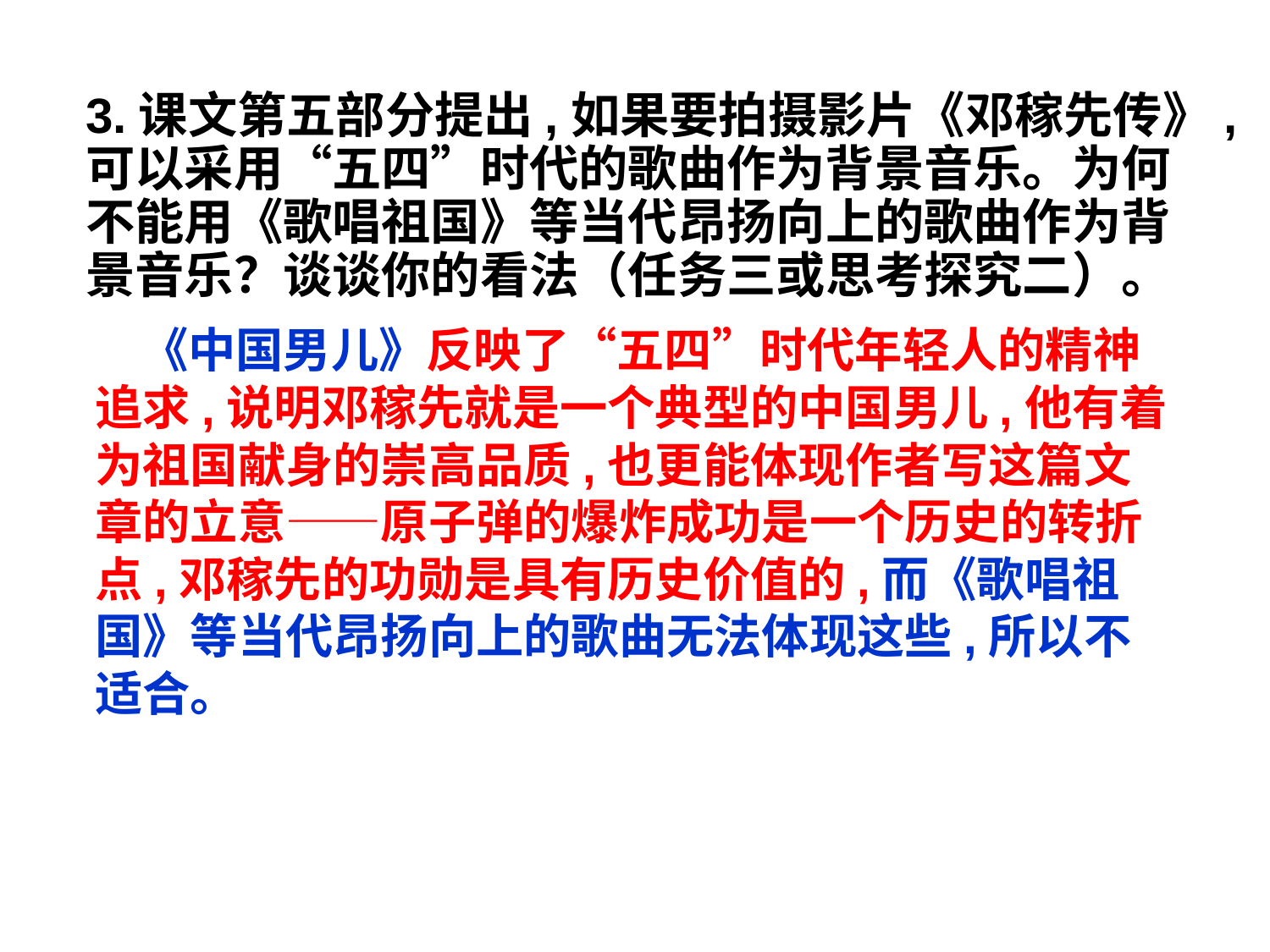

3.课文第五部分提出,如果要拍摄影片《邓稼先传》,可以采用“五四”时代的歌曲作为背景音乐。为何不能用《歌唱祖国》等当代昂扬向上的歌曲作为背景音乐？谈谈你的看法（任务三或思考探究二）。
   《中国男儿》反映了“五四”时代年轻人的精神追求,说明邓稼先就是一个典型的中国男儿,他有着为祖国献身的崇高品质,也更能体现作者写这篇文章的立意——原子弹的爆炸成功是一个历史的转折点,邓稼先的功勋是具有历史价值的,而《歌唱祖国》等当代昂扬向上的歌曲无法体现这些,所以不适合。